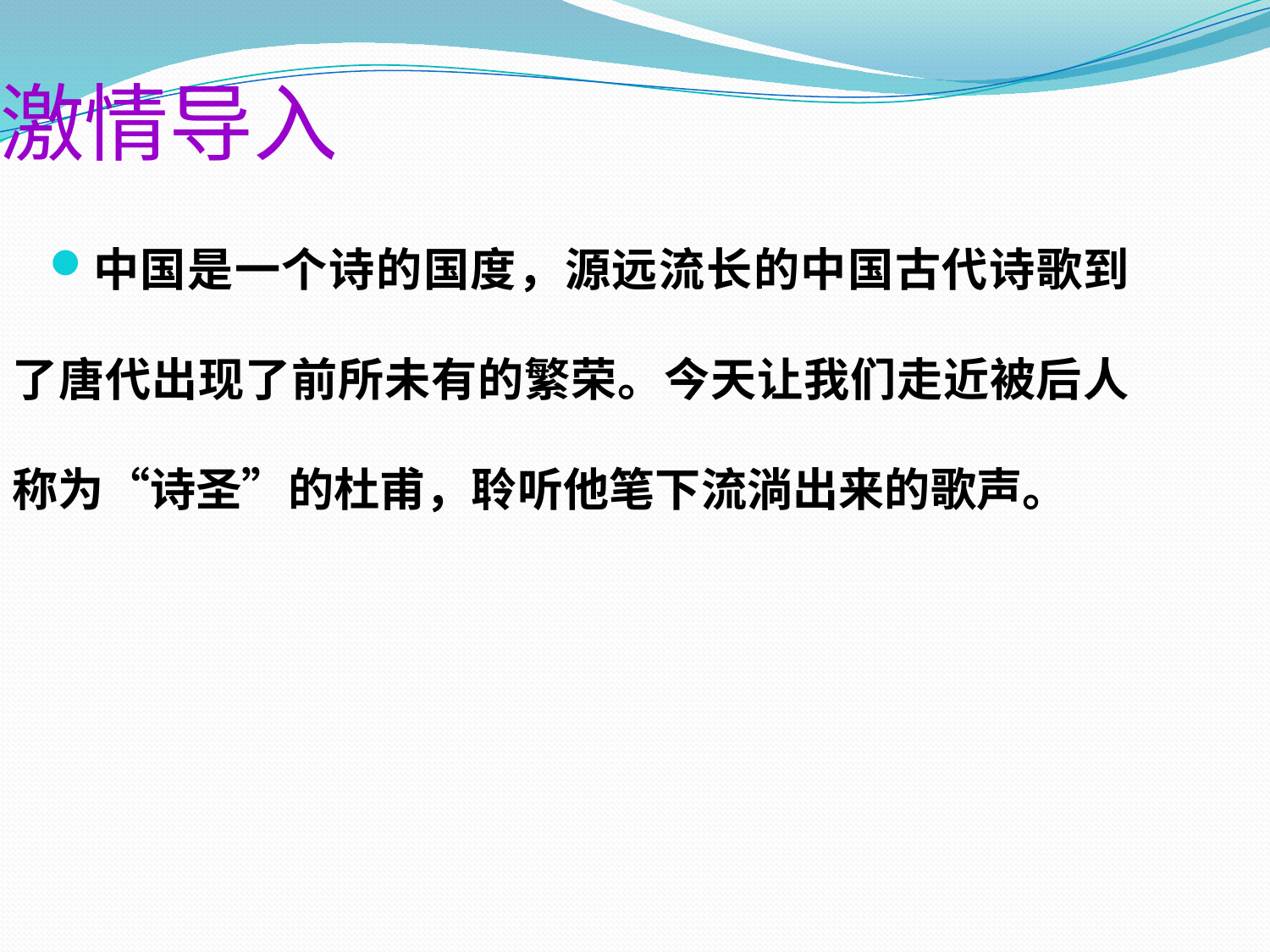

激情导入
中国是一个诗的国度，源远流长的中国古代诗歌到了唐代出现了前所未有的繁荣。今天让我们走近被后人称为“诗圣”的杜甫，聆听他笔下流淌出来的歌声。